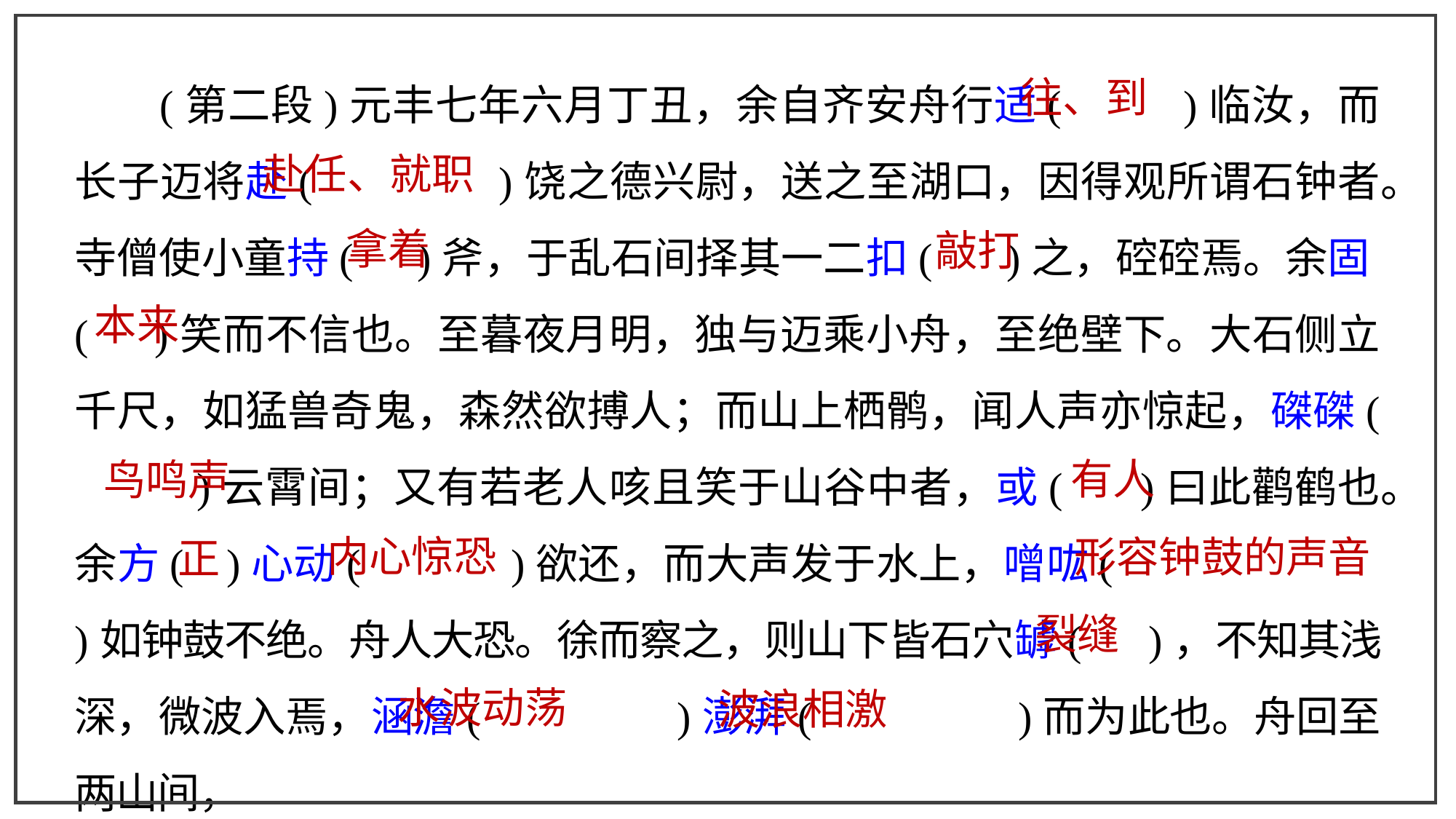

(第二段)元丰七年六月丁丑，余自齐安舟行适(           )临汝，而长子迈将赴(                 )饶之德兴尉，送之至湖口，因得观所谓石钟者。寺僧使小童持(      )斧，于乱石间择其一二扣(       )之，硿硿焉。余固(      )笑而不信也。至暮夜月明，独与迈乘小舟，至绝壁下。大石侧立千尺，如猛兽奇鬼，森然欲搏人；而山上栖鹘，闻人声亦惊起，磔磔(            )云霄间；又有若老人咳且笑于山谷中者，或(       )曰此鹳鹤也。余方(    )心动(              )欲还，而大声发于水上，噌吰(                          )如钟鼓不绝。舟人大恐。徐而察之，则山下皆石穴罅(       )，不知其浅深，微波入焉，涵澹(                   )澎湃(                    )而为此也。舟回至两山间，
往、到
赴任、就职
拿着
敲打
本来
有人
鸟鸣声
内心惊恐
形容钟鼓的声音
正
裂缝
水波动荡
波浪相激